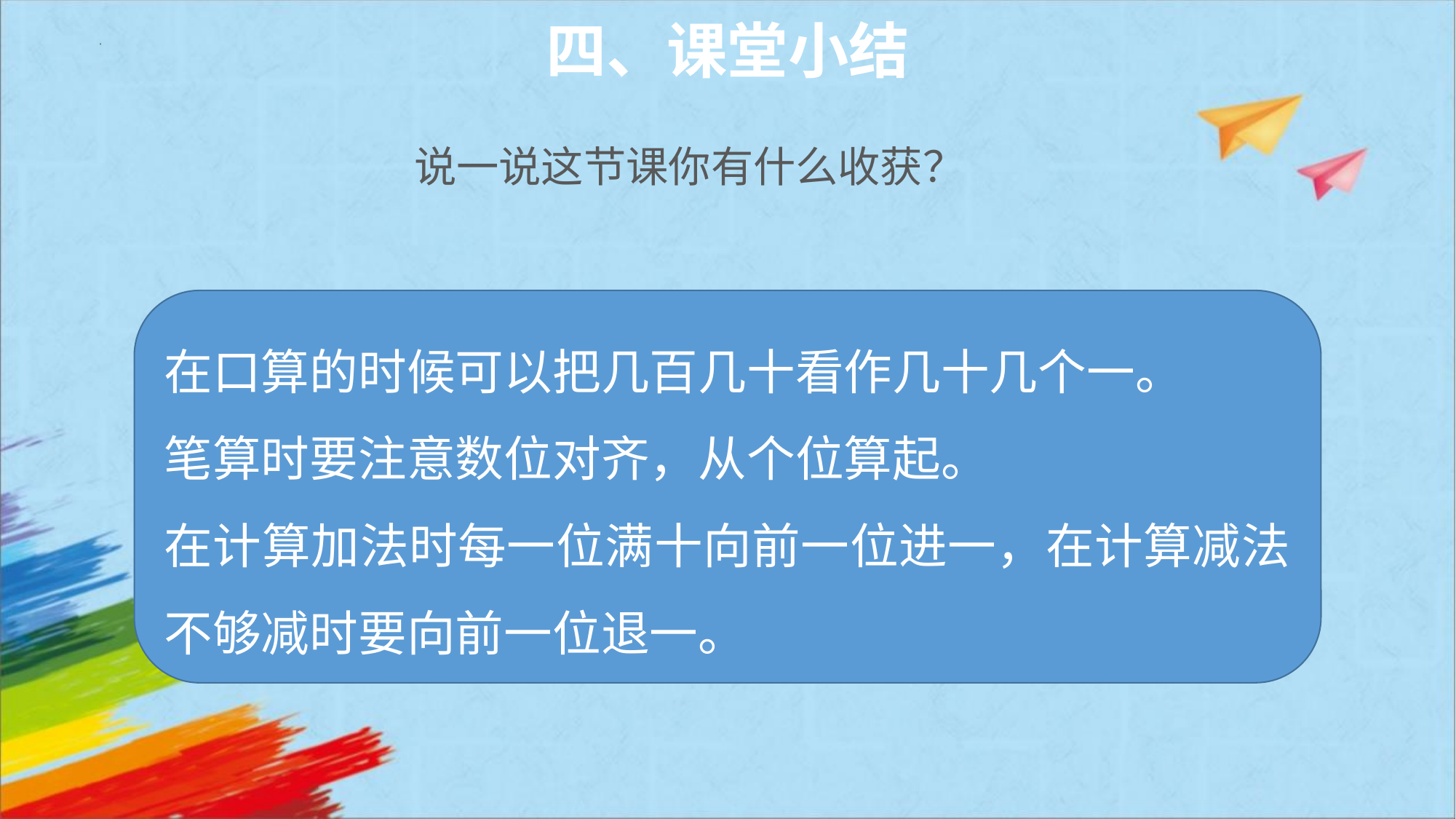

# 四、课堂小结
                               说一说这节课你有什么收获？
在口算的时候可以把几百几十看作几十几个一。
笔算时要注意数位对齐，从个位算起。
在计算加法时每一位满十向前一位进一，在计算减法不够减时要向前一位退一。